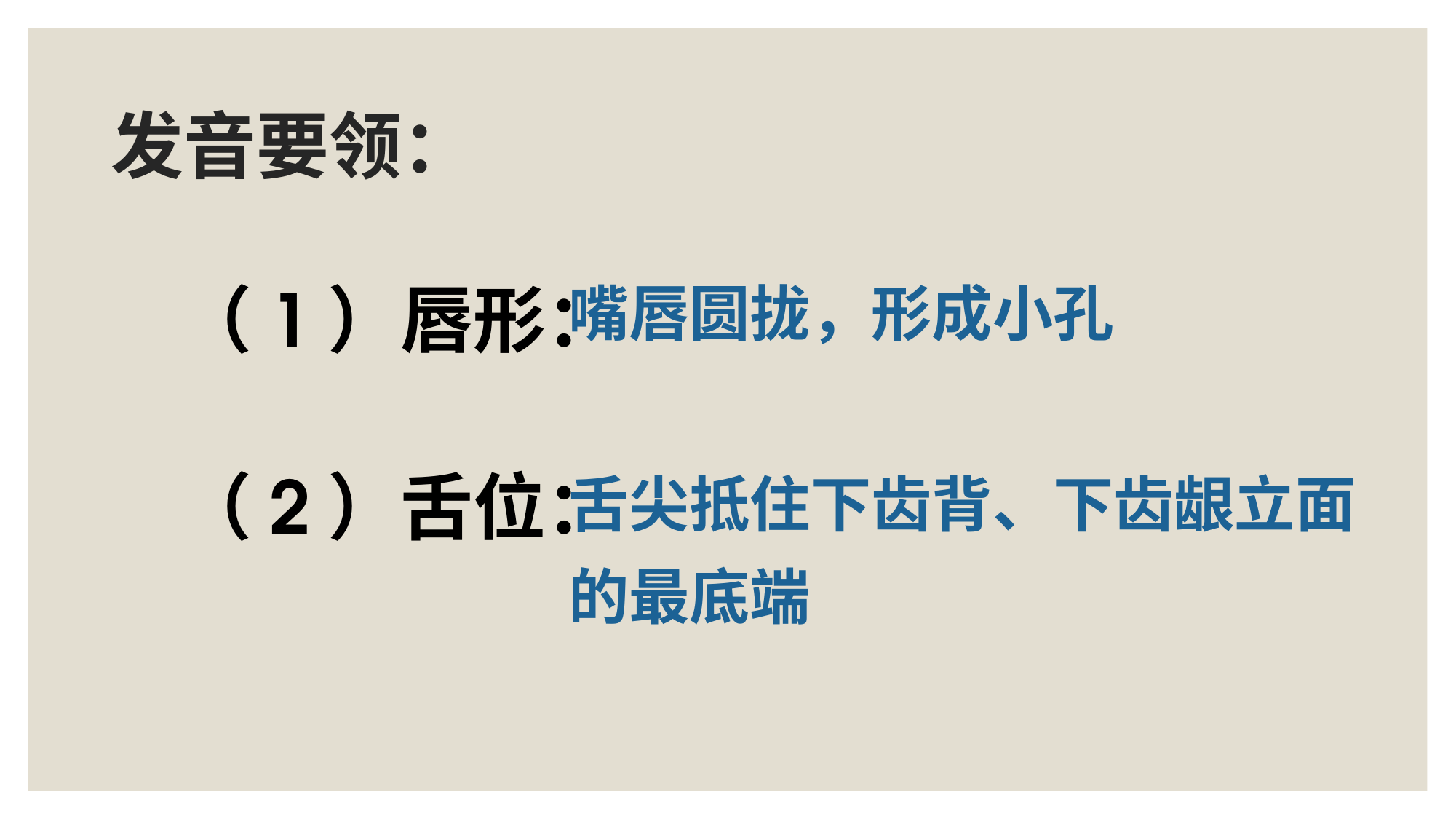

# 发音要领：
    （1）唇形：

    （2）舌位：
嘴唇圆拢，形成小孔
舌尖抵住下齿背、下齿龈立面
的最底端